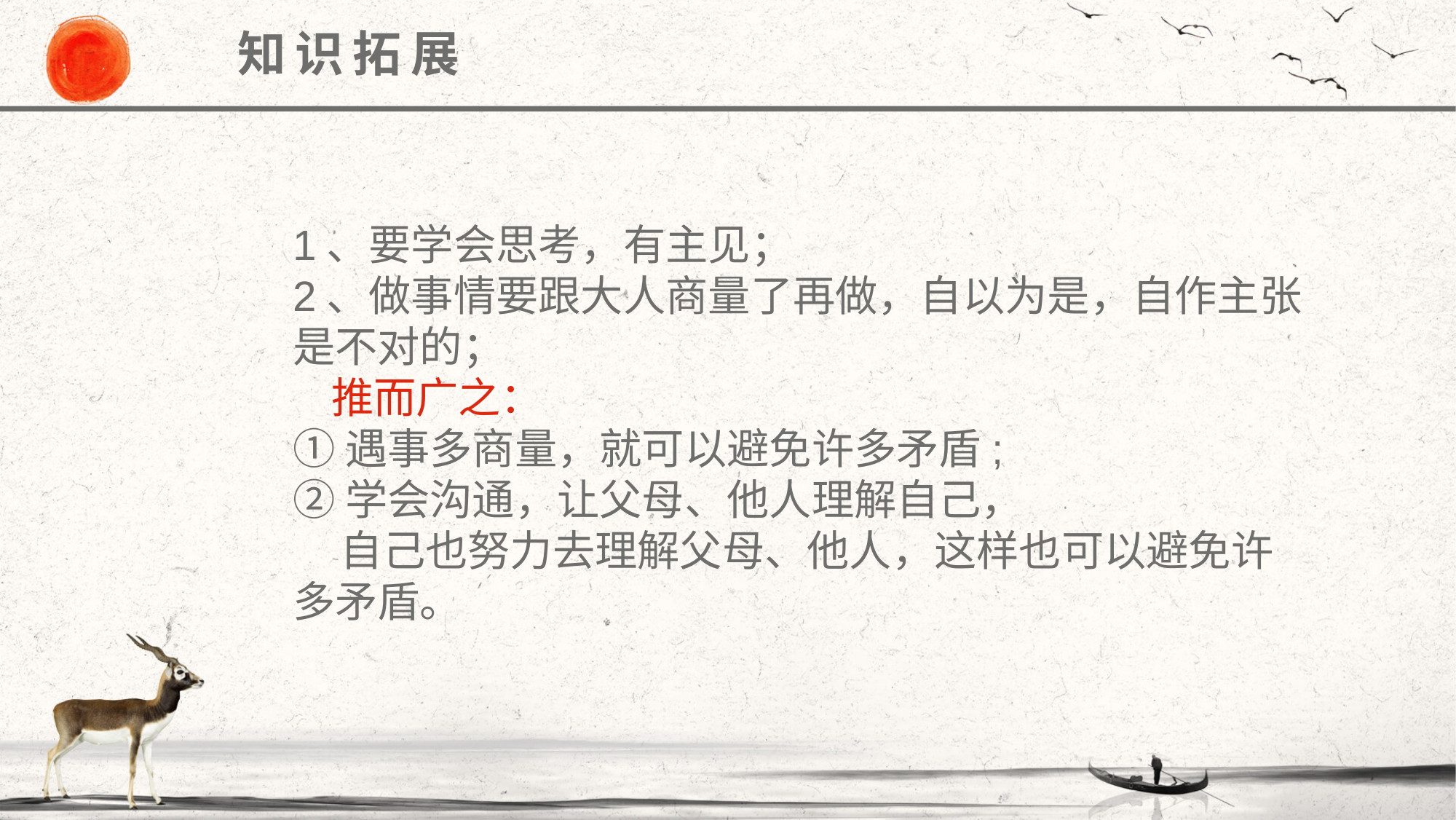

知识拓展

1、要学会思考，有主见；
2、做事情要跟大人商量了再做，自以为是，自作主张是不对的；
   推而广之：
①遇事多商量，就可以避免许多矛盾;
②学会沟通，让父母、他人理解自己，
    自己也努力去理解父母、他人，这样也可以避免许多矛盾。